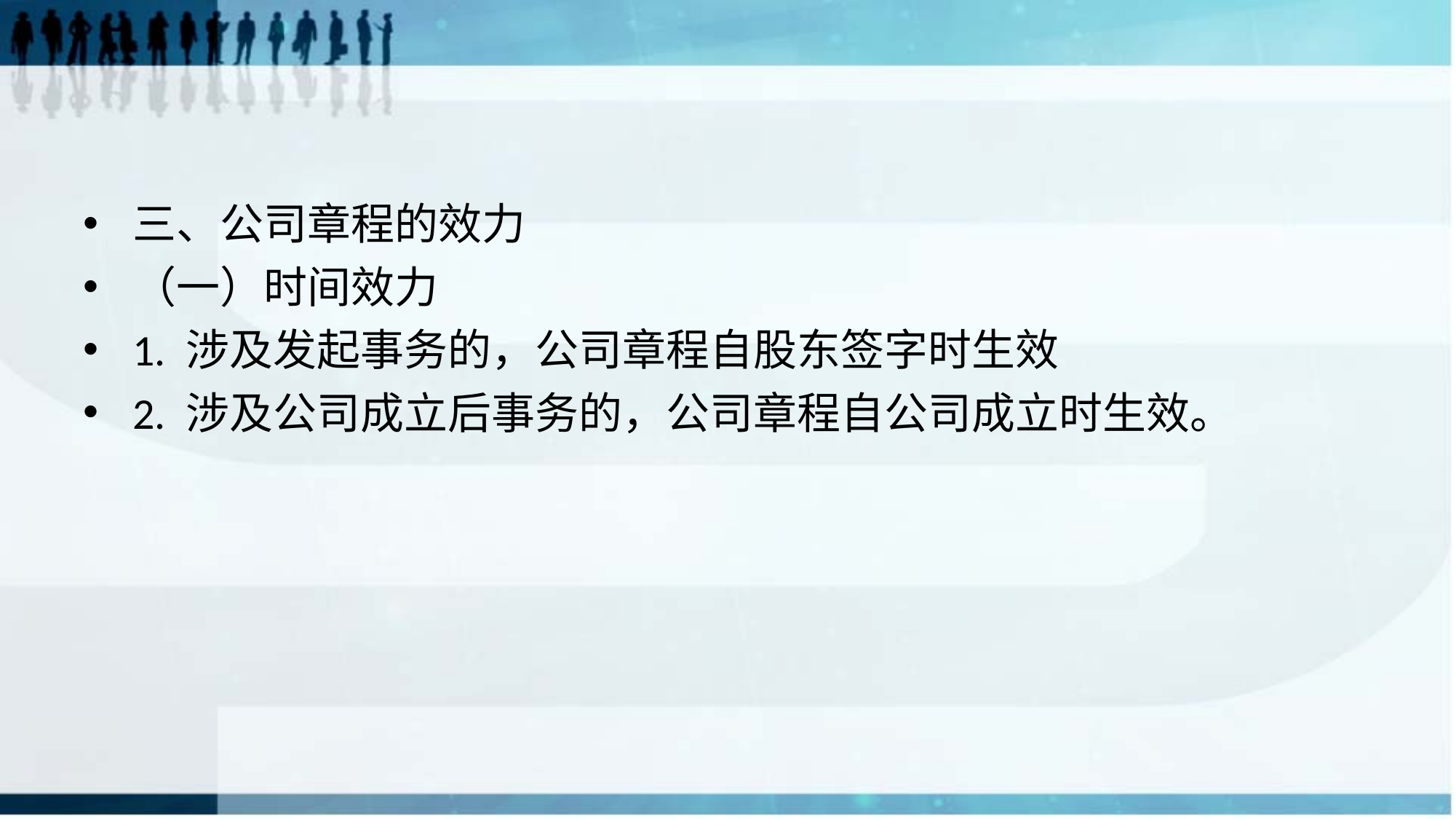

#
三、公司章程的效力
（一）时间效力
1. 涉及发起事务的，公司章程自股东签字时生效
2. 涉及公司成立后事务的，公司章程自公司成立时生效。